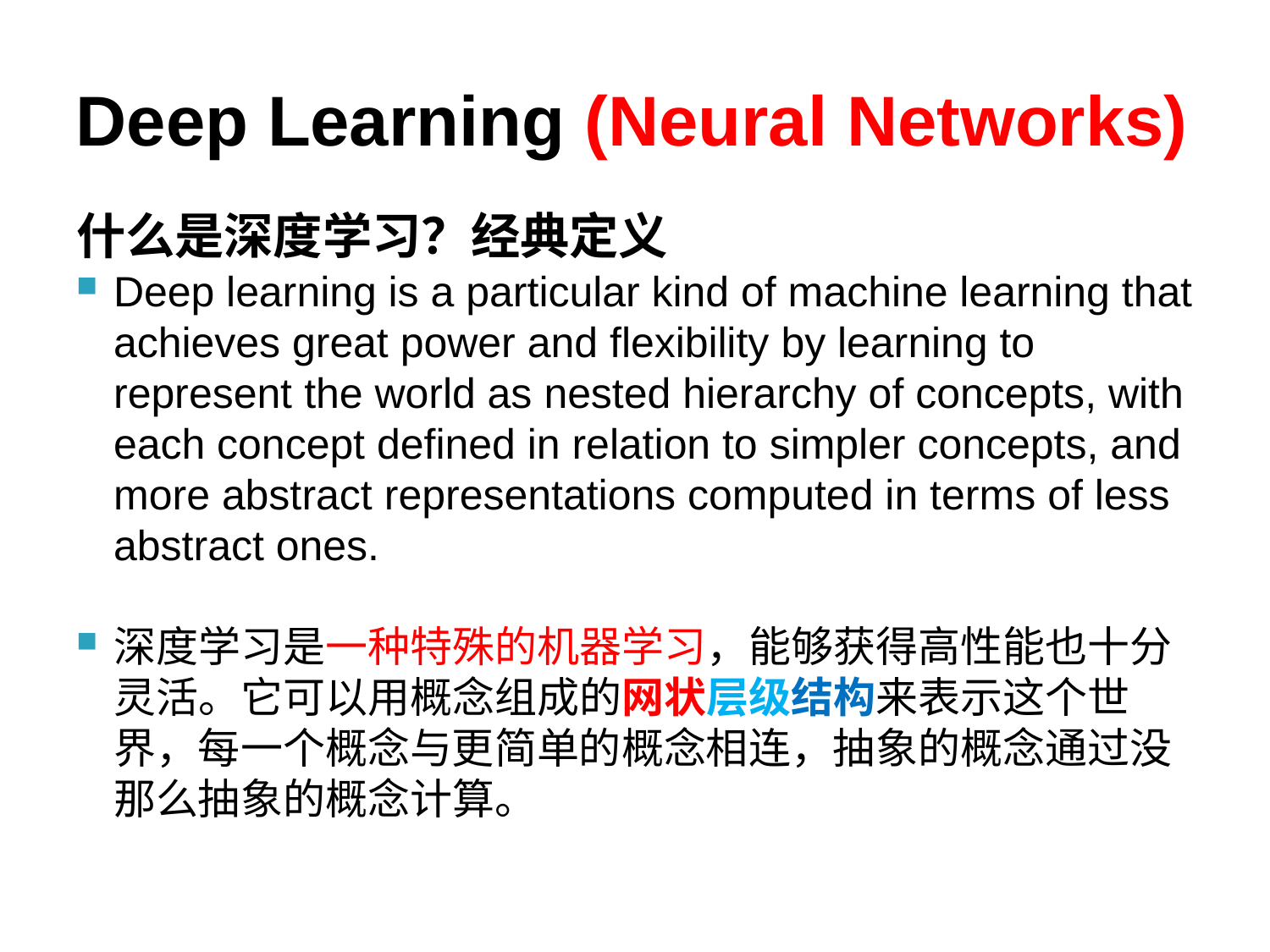

# Deep Learning (Neural Networks)
什么是深度学习？经典定义
Deep learning is a particular kind of machine learning that achieves great power and flexibility by learning to represent the world as nested hierarchy of concepts, with each concept defined in relation to simpler concepts, and more abstract representations computed in terms of less abstract ones.

深度学习是一种特殊的机器学习，能够获得高性能也十分灵活。它可以用概念组成的网状层级结构来表示这个世界，每一个概念与更简单的概念相连，抽象的概念通过没那么抽象的概念计算。